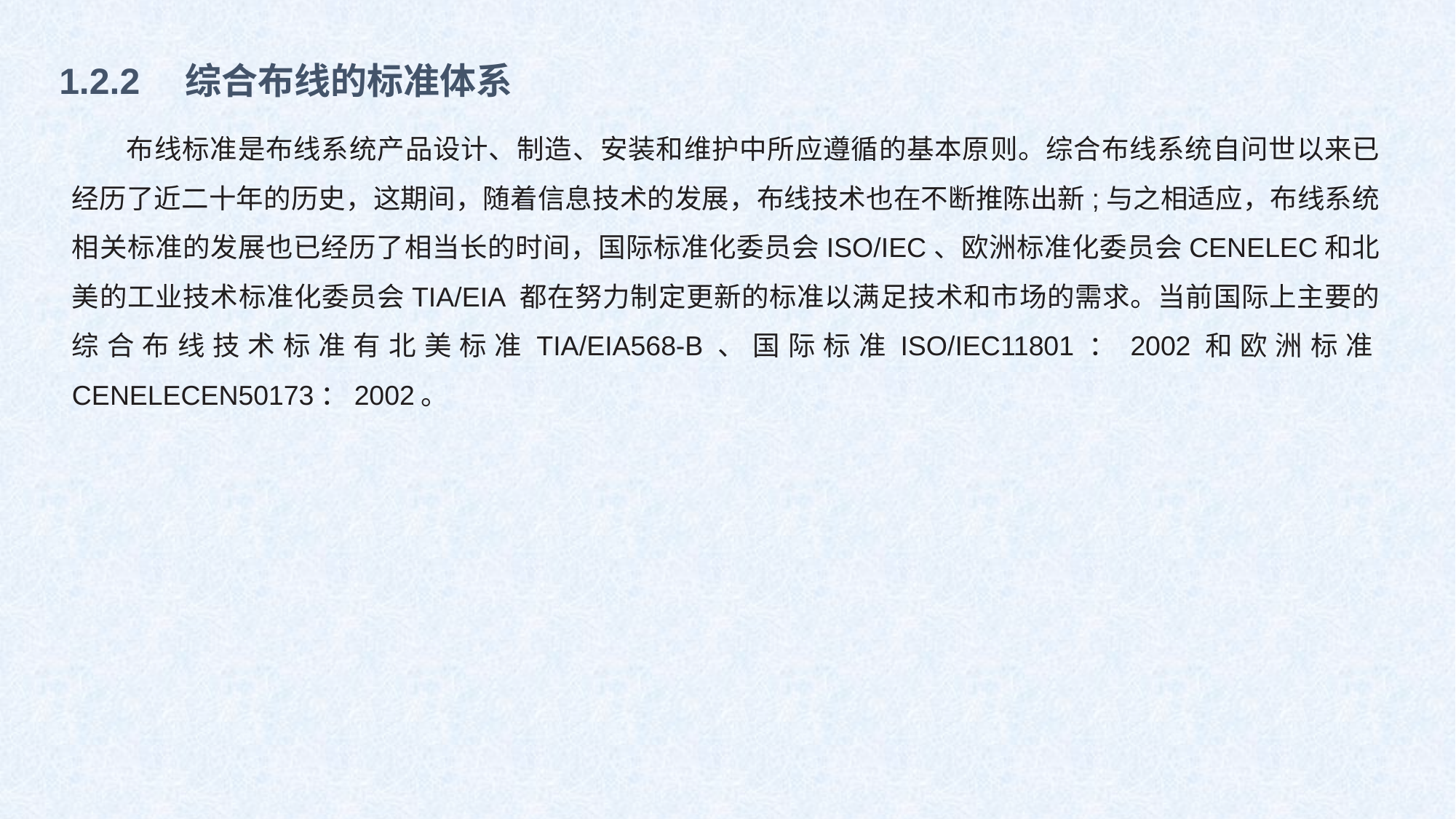

1.2.2　综合布线的标准体系
布线标准是布线系统产品设计、制造、安装和维护中所应遵循的基本原则。综合布线系统自问世以来已经历了近二十年的历史，这期间，随着信息技术的发展，布线技术也在不断推陈出新;与之相适应，布线系统相关标准的发展也已经历了相当长的时间，国际标准化委员会ISO/IEC、欧洲标准化委员会CENELEC和北美的工业技术标准化委员会TIA/EIA 都在努力制定更新的标准以满足技术和市场的需求。当前国际上主要的综合布线技术标准有北美标准TIA/EIA568-B、国际标准ISO/IEC11801：2002和欧洲标准CENELECEN50173：2002。